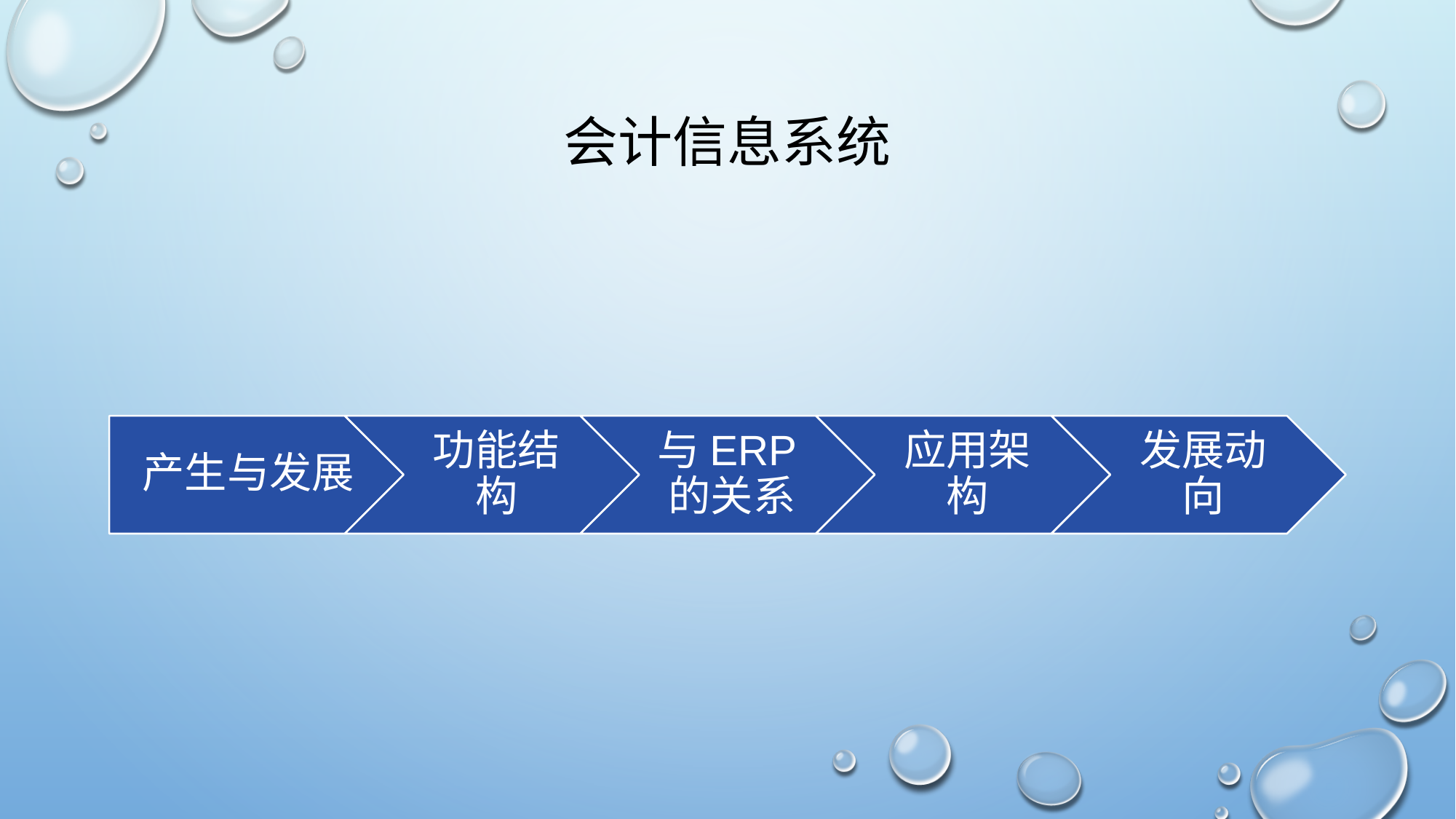

# 会计信息系统
产生与发展
功能结构
与ERP的关系
应用架构
发展动向